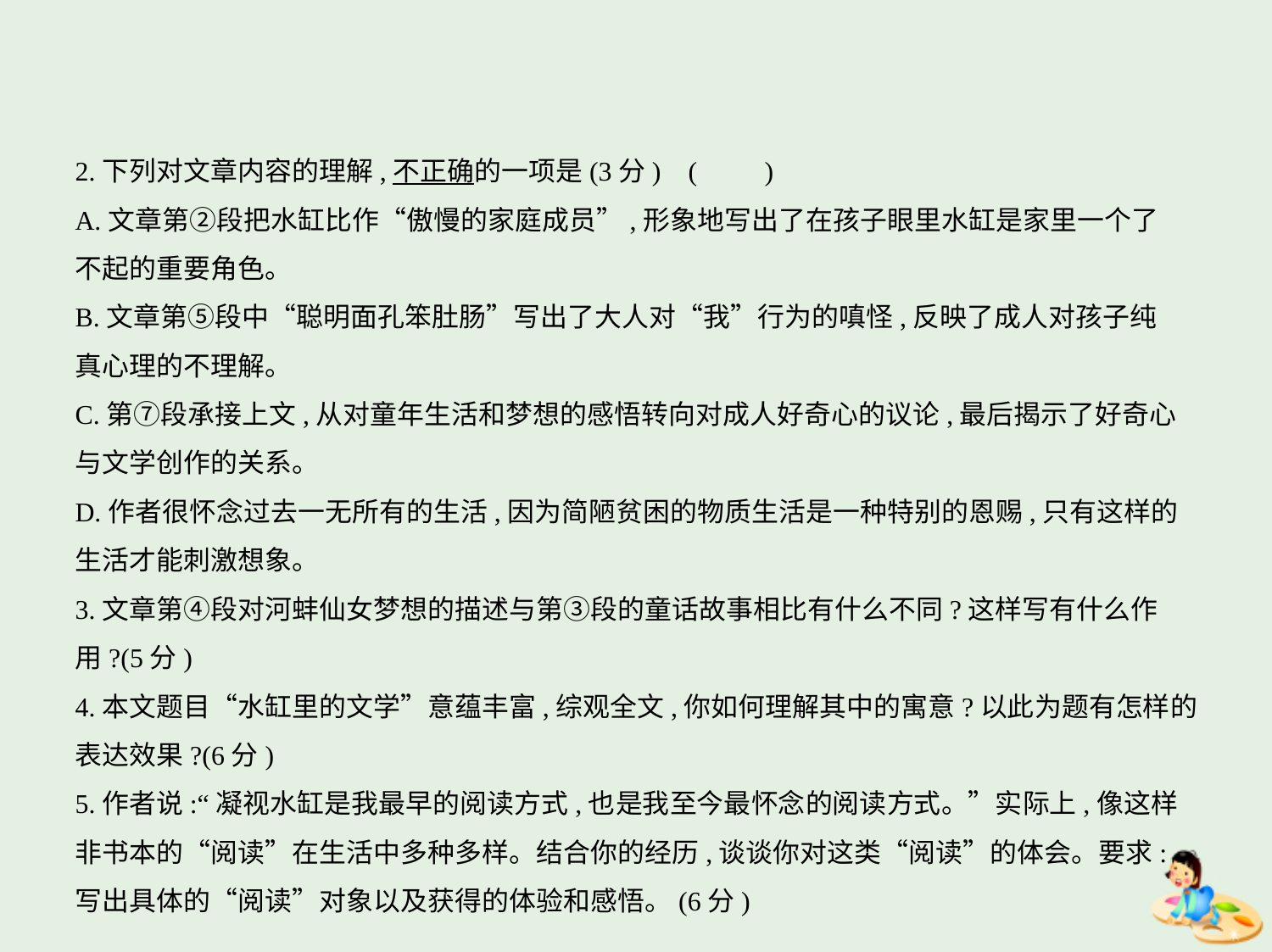

2.下列对文章内容的理解,不正确的一项是(3分) (　　)
A.文章第②段把水缸比作“傲慢的家庭成员”,形象地写出了在孩子眼里水缸是家里一个了
不起的重要角色。
B.文章第⑤段中“聪明面孔笨肚肠”写出了大人对“我”行为的嗔怪,反映了成人对孩子纯
真心理的不理解。
C.第⑦段承接上文,从对童年生活和梦想的感悟转向对成人好奇心的议论,最后揭示了好奇心
与文学创作的关系。
D.作者很怀念过去一无所有的生活,因为简陋贫困的物质生活是一种特别的恩赐,只有这样的
生活才能刺激想象。
3.文章第④段对河蚌仙女梦想的描述与第③段的童话故事相比有什么不同?这样写有什么作
用?(5分)
4.本文题目“水缸里的文学”意蕴丰富,综观全文,你如何理解其中的寓意?以此为题有怎样的
表达效果?(6分)
5.作者说:“凝视水缸是我最早的阅读方式,也是我至今最怀念的阅读方式。”实际上,像这样
非书本的“阅读”在生活中多种多样。结合你的经历,谈谈你对这类“阅读”的体会。要求:
写出具体的“阅读”对象以及获得的体验和感悟。(6分)